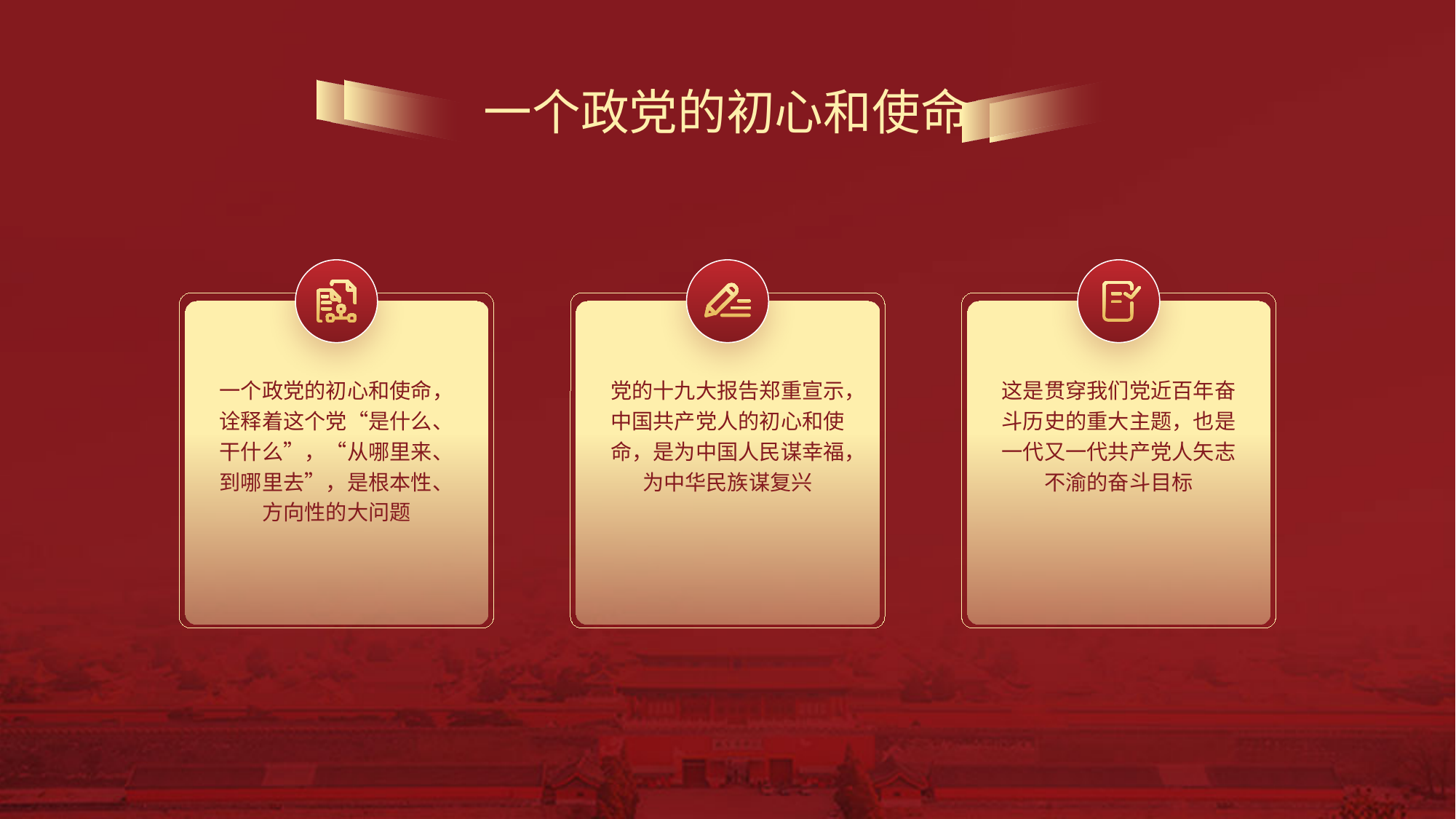

一个政党的初心和使命

一个政党的初心和使命，诠释着这个党“是什么、干什么”，“从哪里来、到哪里去”，是根本性、方向性的大问题
党的十九大报告郑重宣示，中国共产党人的初心和使命，是为中国人民谋幸福，为中华民族谋复兴
这是贯穿我们党近百年奋斗历史的重大主题，也是一代又一代共产党人矢志不渝的奋斗目标